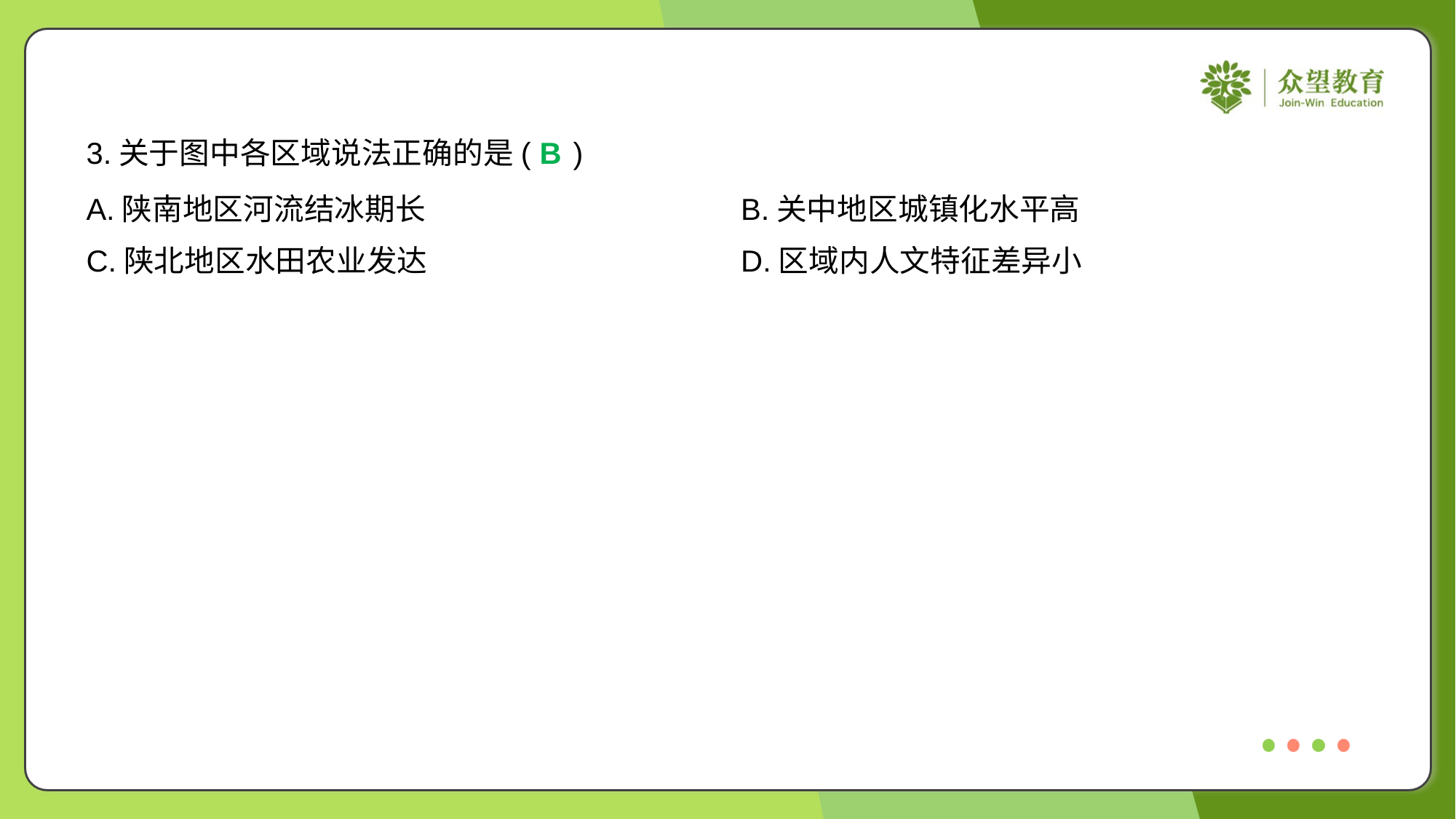

3.关于图中各区域说法正确的是(     )
B
A.陕南地区河流结冰期长	B.关中地区城镇化水平高
C.陕北地区水田农业发达	D.区域内人文特征差异小